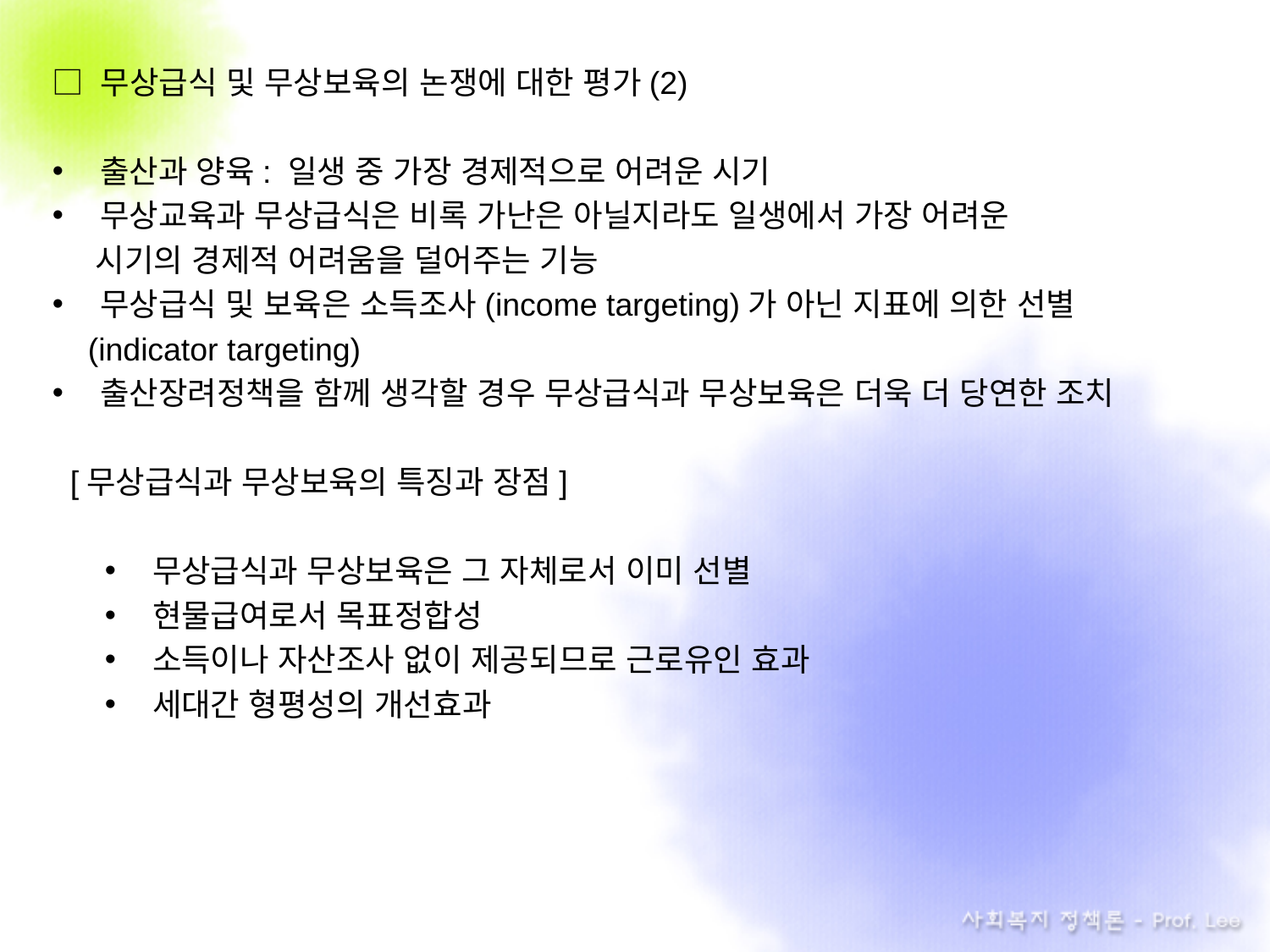

□ 무상급식 및 무상보육의 논쟁에 대한 평가(2)

출산과 양육: 일생 중 가장 경제적으로 어려운 시기
무상교육과 무상급식은 비록 가난은 아닐지라도 일생에서 가장 어려운
    시기의 경제적 어려움을 덜어주는 기능
무상급식 및 보육은 소득조사(income targeting)가 아닌 지표에 의한 선별
    (indicator targeting)
출산장려정책을 함께 생각할 경우 무상급식과 무상보육은 더욱 더 당연한 조치

  [무상급식과 무상보육의 특징과 장점]

무상급식과 무상보육은 그 자체로서 이미 선별
현물급여로서 목표정합성
소득이나 자산조사 없이 제공되므로 근로유인 효과
세대간 형평성의 개선효과